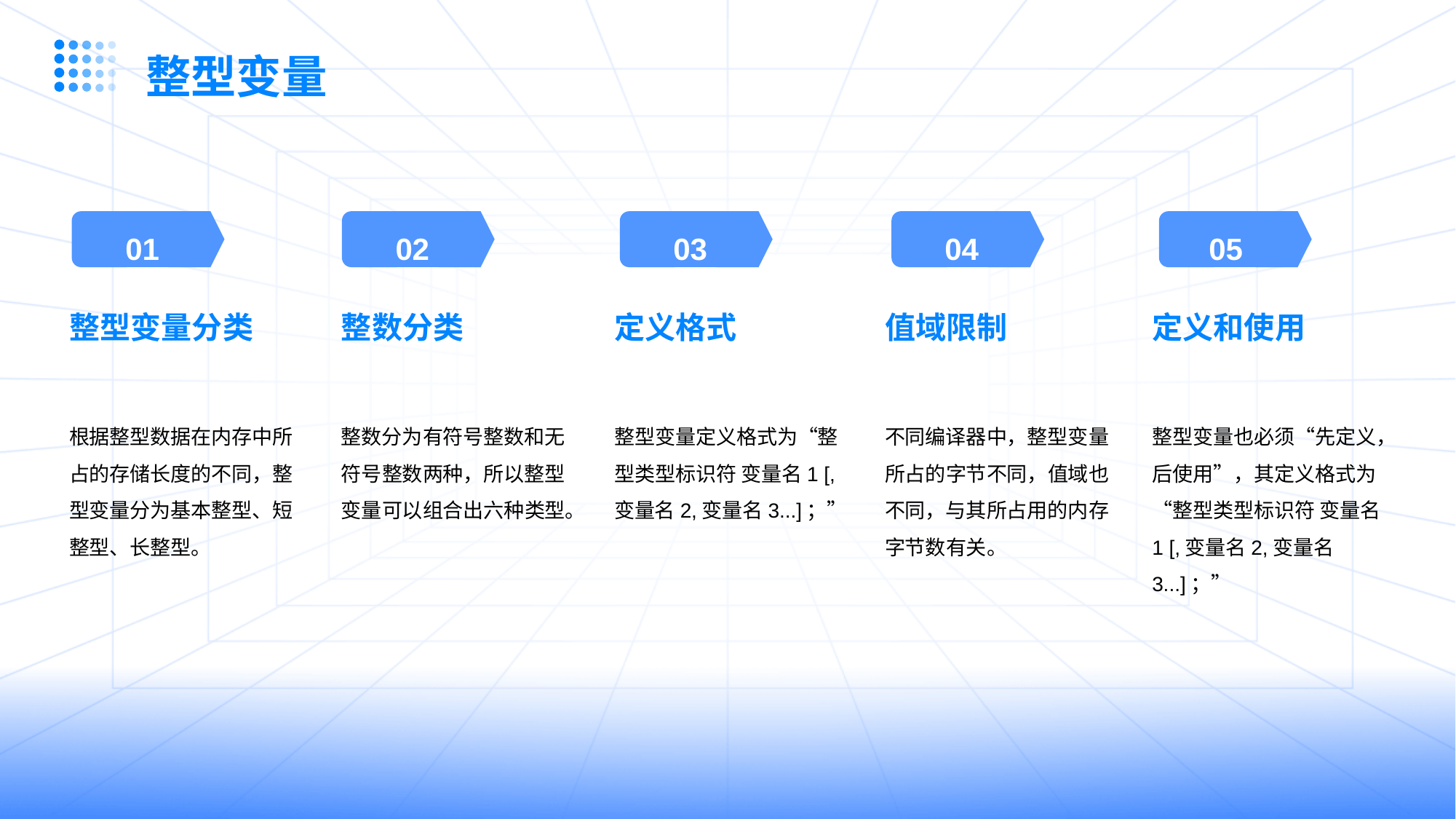

整型变量

01
02
03
04
05

整型变量分类
整数分类
定义格式
值域限制
定义和使用
根据整型数据在内存中所占的存储长度的不同，整型变量分为基本整型、短整型、长整型。
整数分为有符号整数和无符号整数两种，所以整型变量可以组合出六种类型。
整型变量定义格式为“整型类型标识符 变量名1 [,变量名2,变量名3...]；”
不同编译器中，整型变量所占的字节不同，值域也不同，与其所占用的内存字节数有关。
整型变量也必须“先定义，后使用”，其定义格式为“整型类型标识符 变量名1 [,变量名2,变量名3...]；”